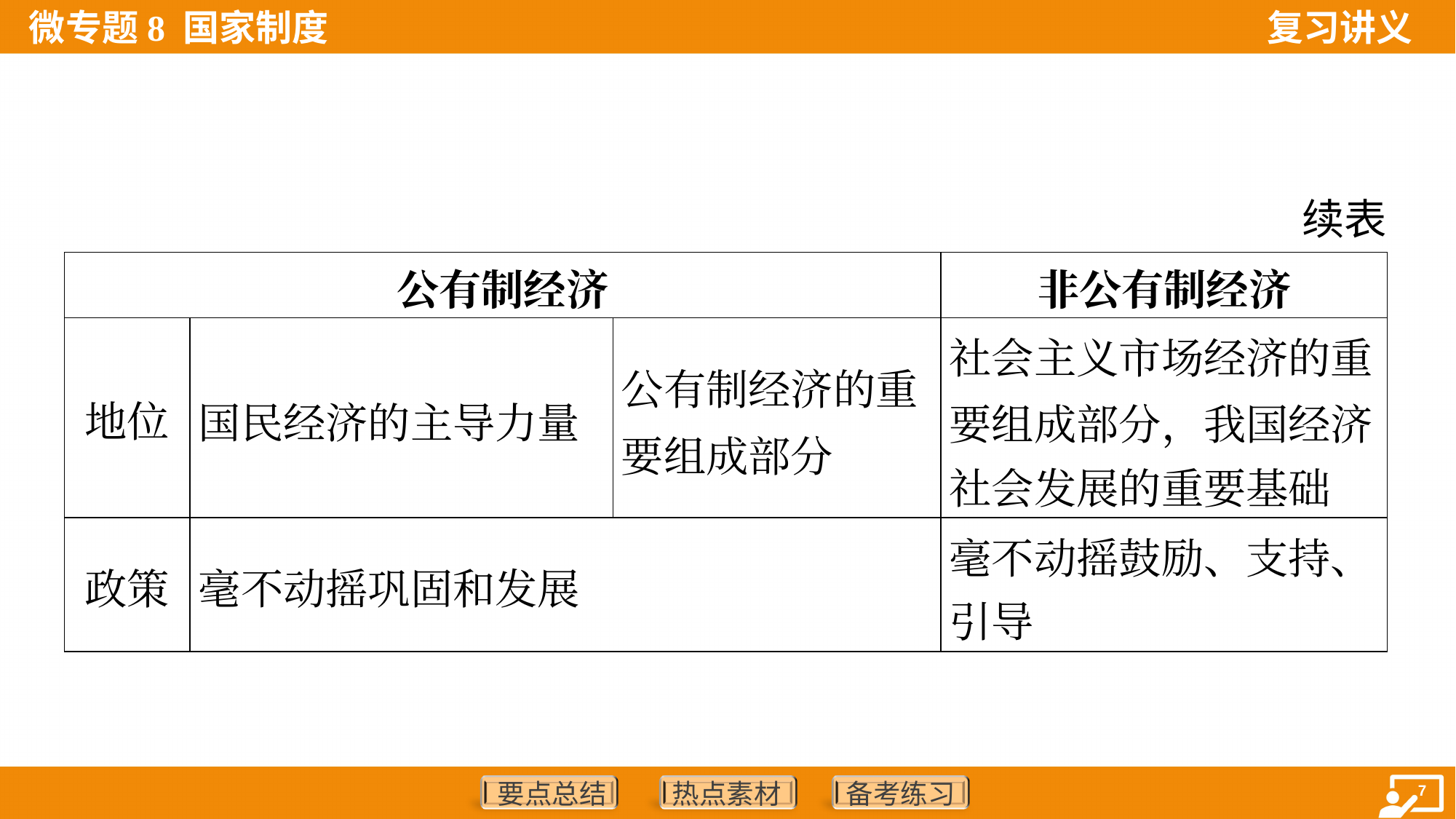

续表
| 公有制经济 |  |  | 非公有制经济 |
| --- | --- | --- | --- |
| 地位 | 国民经济的主导力量 | 公有制经济的重要组成部分 | 社会主义市场经济的重 要组成部分，我国经济 社会发展的重要基础 |
| 政策 | 毫不动摇巩固和发展 |  | 毫不动摇鼓励、支持、 引导 |